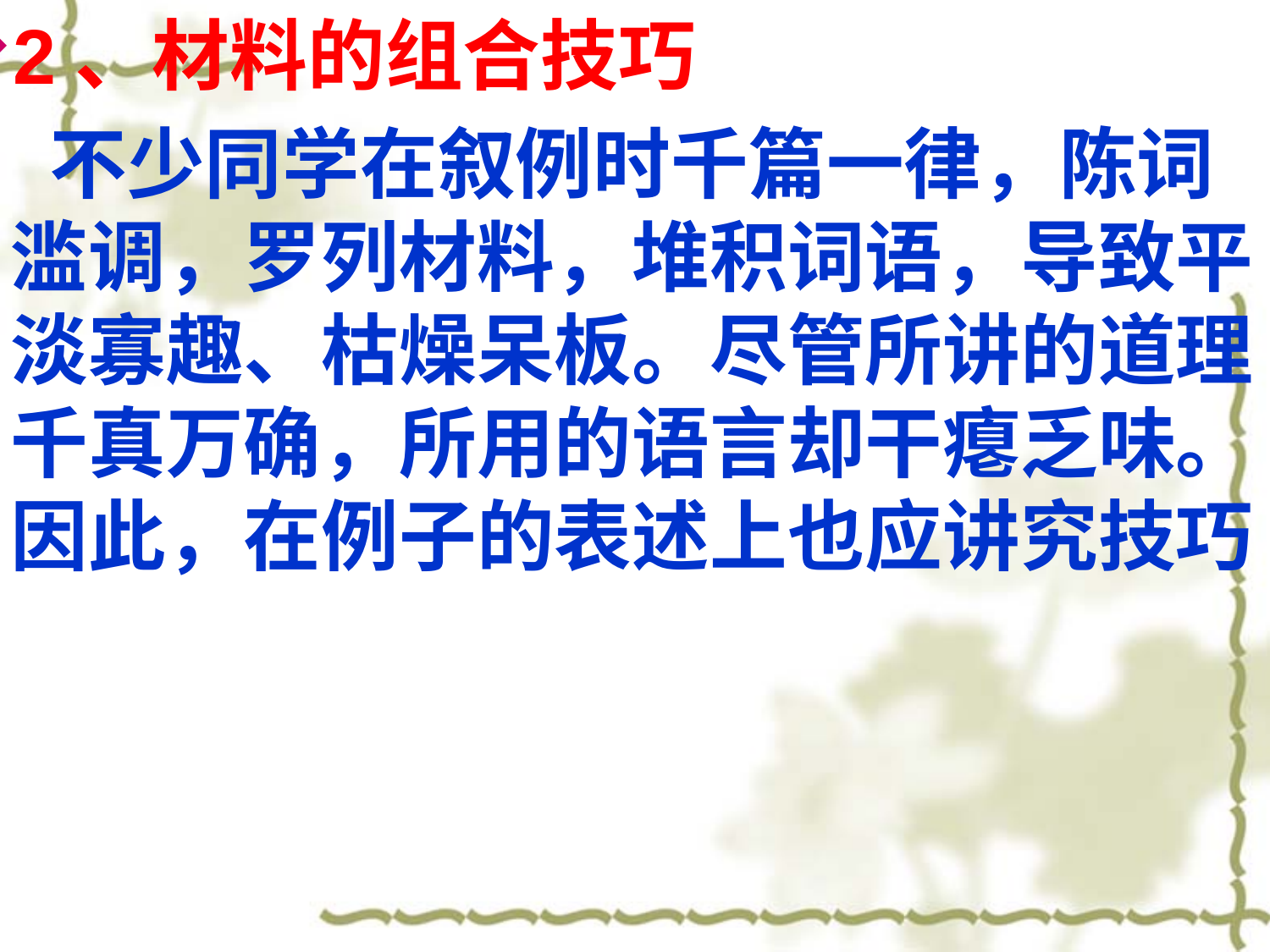

2、材料的组合技巧
  不少同学在叙例时千篇一律，陈词滥调，罗列材料，堆积词语，导致平淡寡趣、枯燥呆板。尽管所讲的道理千真万确，所用的语言却干瘪乏味。因此，在例子的表述上也应讲究技巧